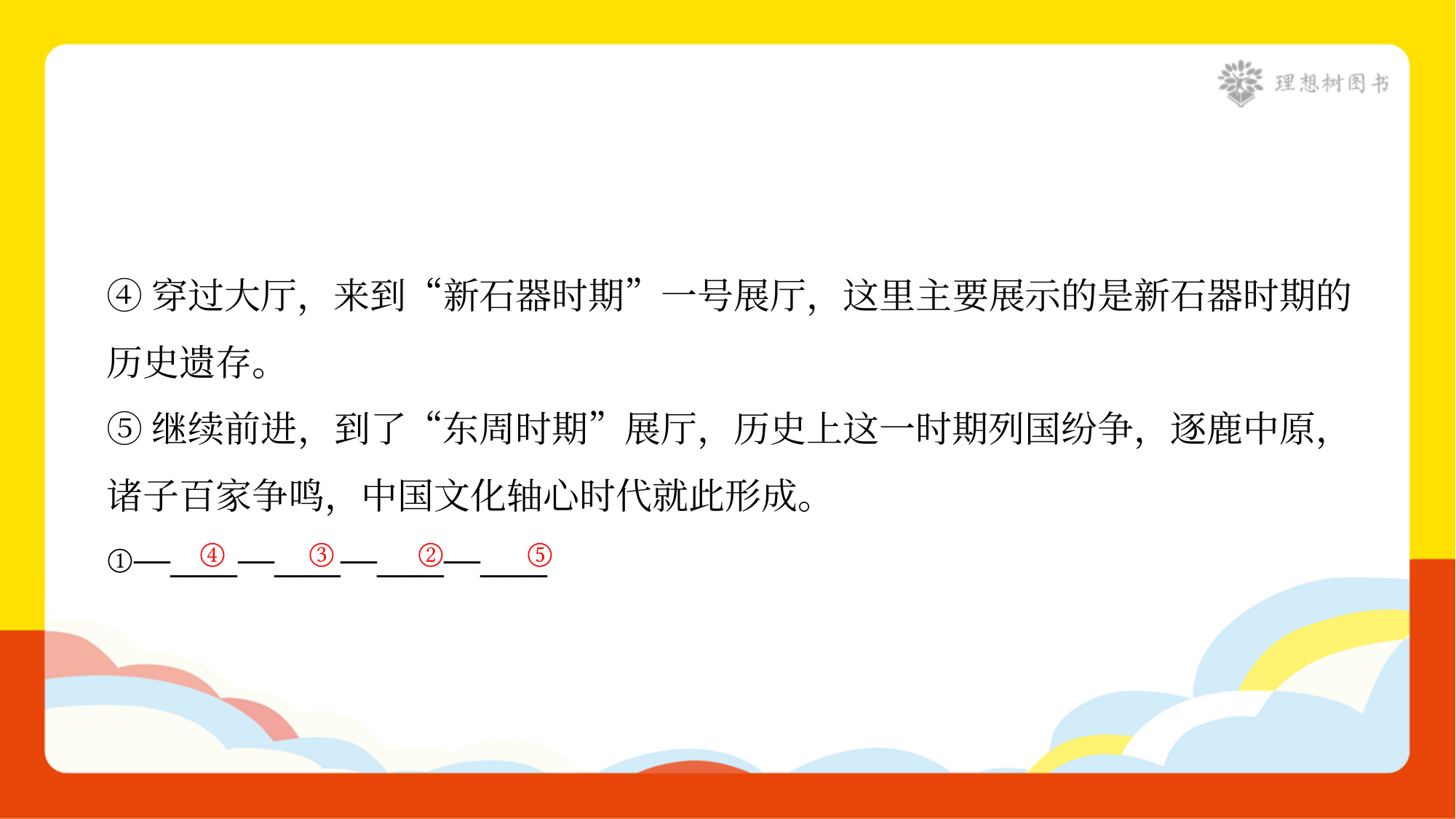

④穿过大厅，来到“新石器时期”一号展厅，这里主要展示的是新石器时期的
历史遗存。
⑤继续前进，到了“东周时期”展厅，历史上这一时期列国纷争，逐鹿中原，
诸子百家争鸣，中国文化轴心时代就此形成。
①—____—____—____—____
④
③
②
⑤